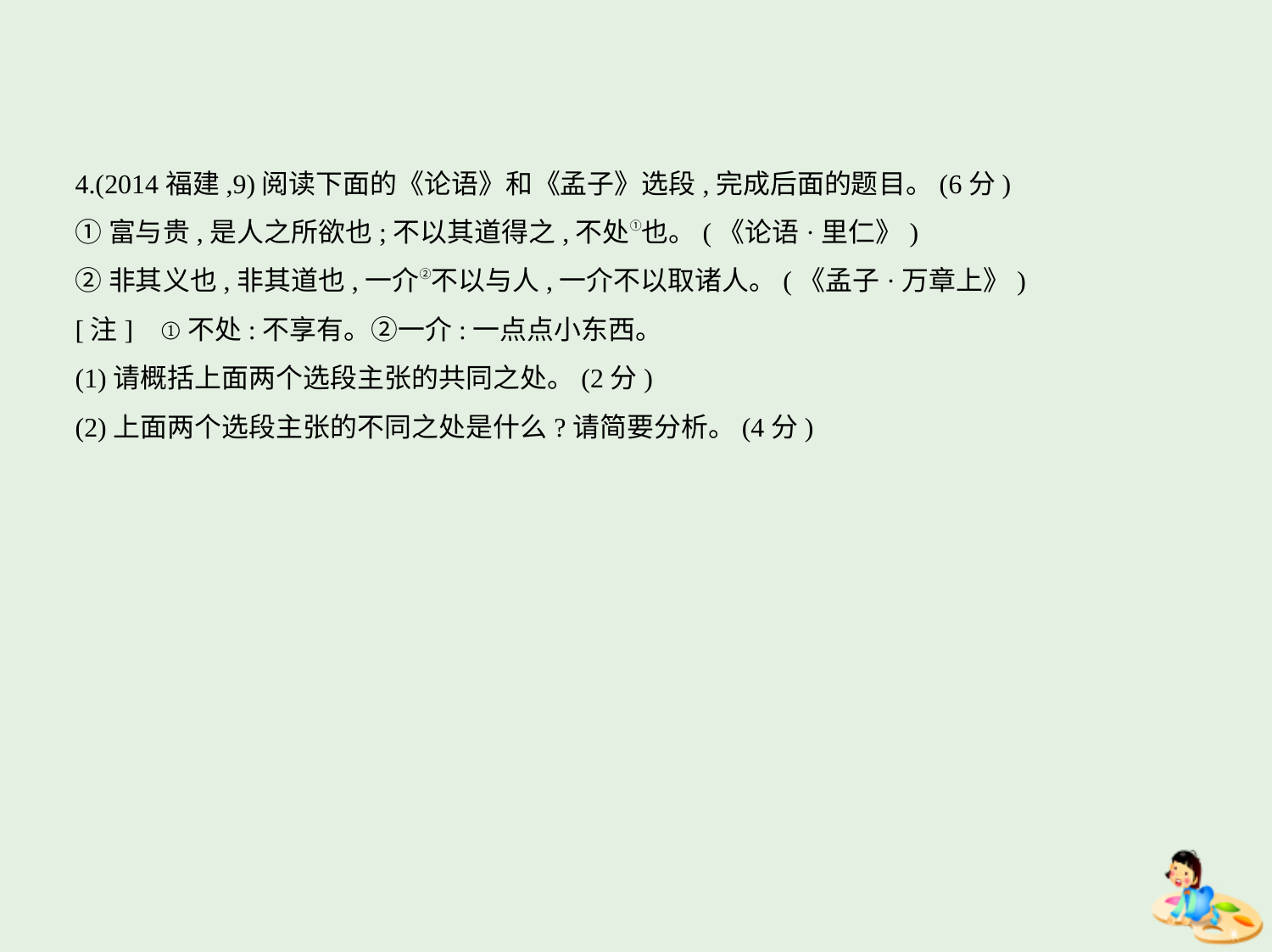

4.(2014福建,9)阅读下面的《论语》和《孟子》选段,完成后面的题目。(6分)
①富与贵,是人之所欲也;不以其道得之,不处①也。(《论语·里仁》)
②非其义也,非其道也,一介②不以与人,一介不以取诸人。(《孟子·万章上》)
[注]    ①不处:不享有。②一介:一点点小东西。
(1)请概括上面两个选段主张的共同之处。(2分)
(2)上面两个选段主张的不同之处是什么?请简要分析。(4分)